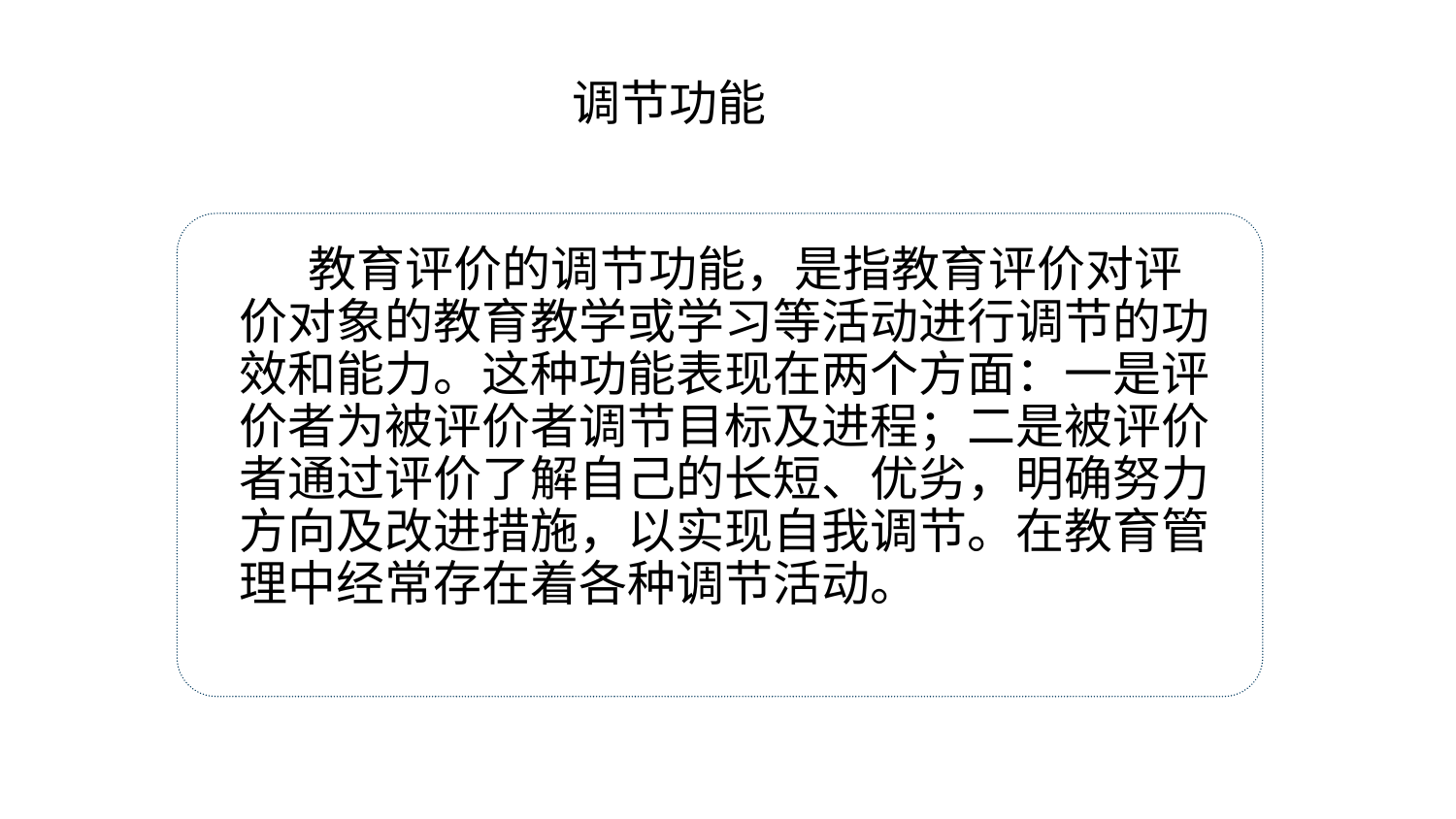

调节功能

      教育评价的调节功能，是指教育评价对评价对象的教育教学或学习等活动进行调节的功效和能力。这种功能表现在两个方面：一是评价者为被评价者调节目标及进程；二是被评价者通过评价了解自己的长短、优劣，明确努力方向及改进措施，以实现自我调节。在教育管理中经常存在着各种调节活动。